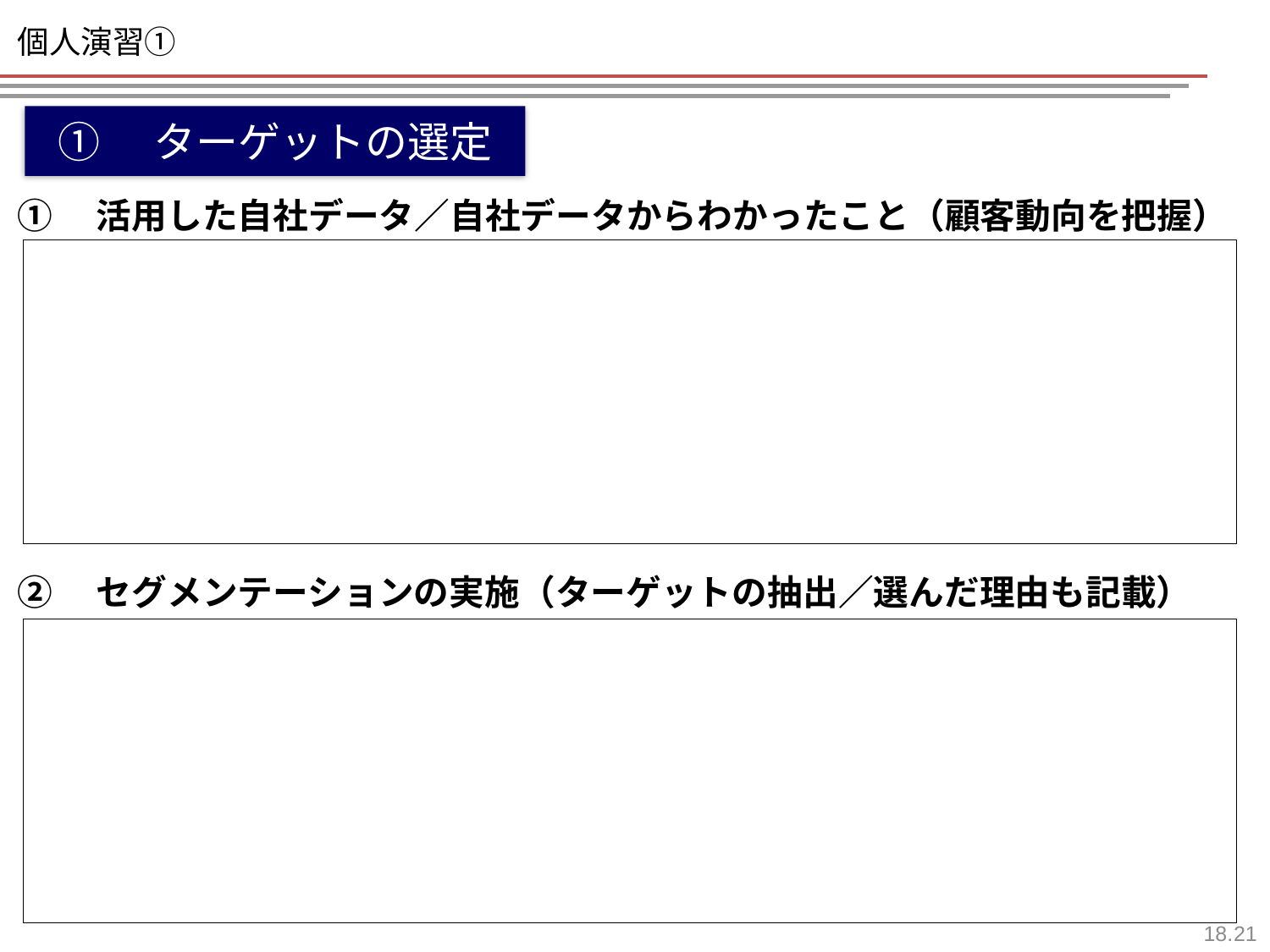

# 個人演習①
①　ターゲットの選定
①　活用した自社データ／自社データからわかったこと（顧客動向を把握）

②　セグメンテーションの実施（ターゲットの抽出／選んだ理由も記載）

21